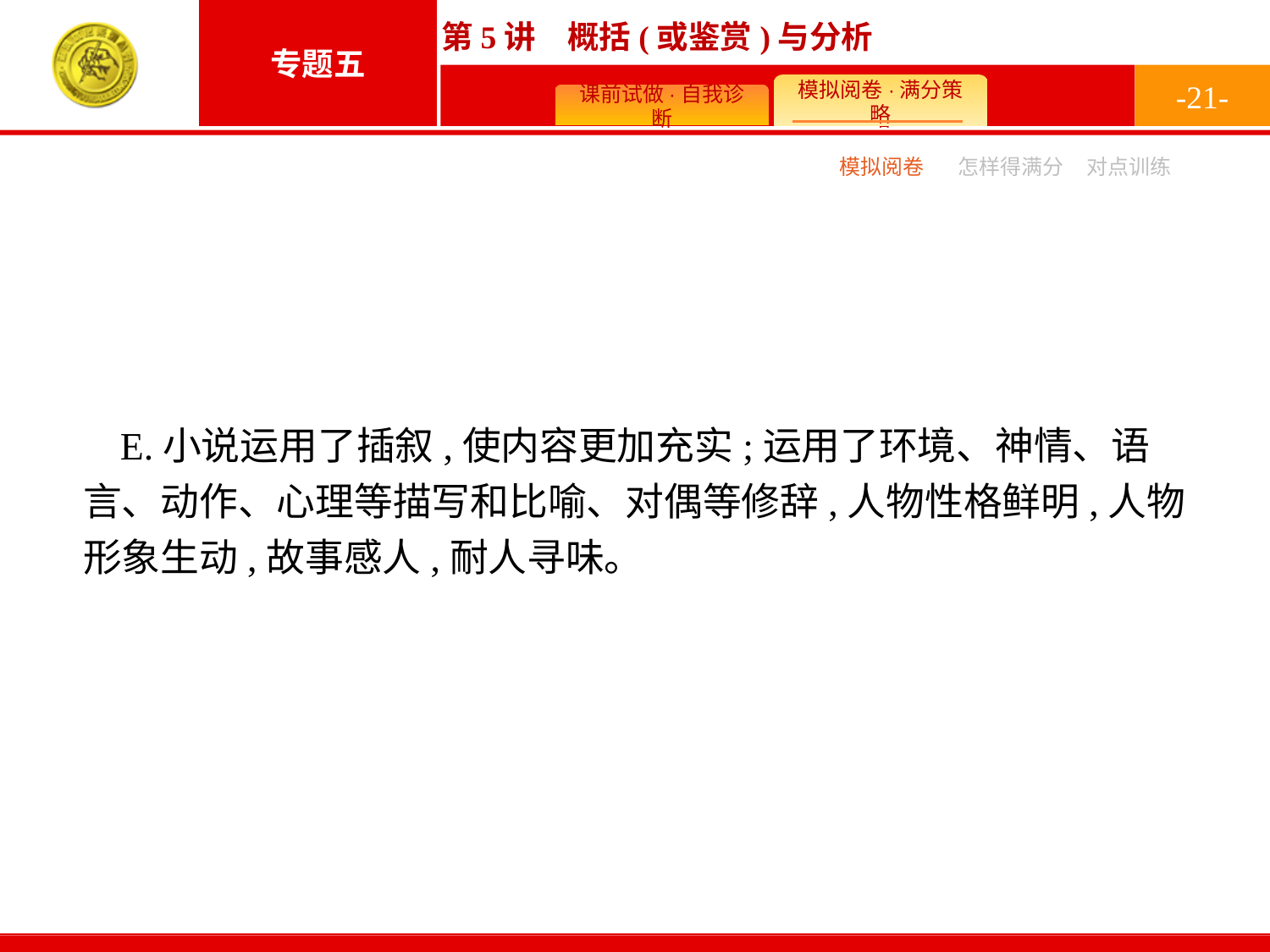

-21-
模拟阅卷
怎样得满分
对点训练
E.小说运用了插叙,使内容更加充实;运用了环境、神情、语言、动作、心理等描写和比喻、对偶等修辞,人物性格鲜明,人物形象生动,故事感人,耐人寻味。